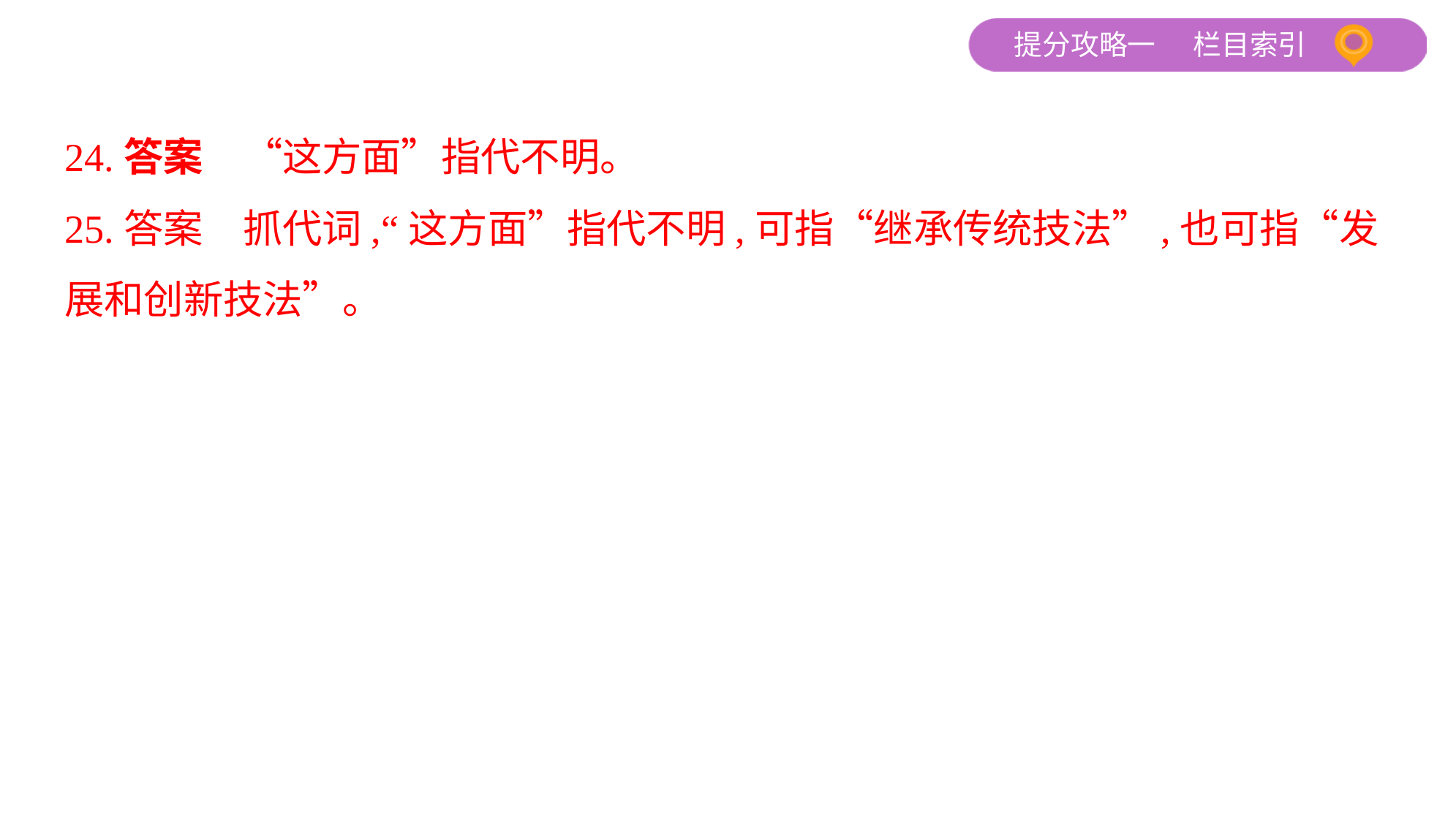

24.答案　“这方面”指代不明。
25.答案　抓代词,“这方面”指代不明,可指“继承传统技法”,也可指“发
展和创新技法”。